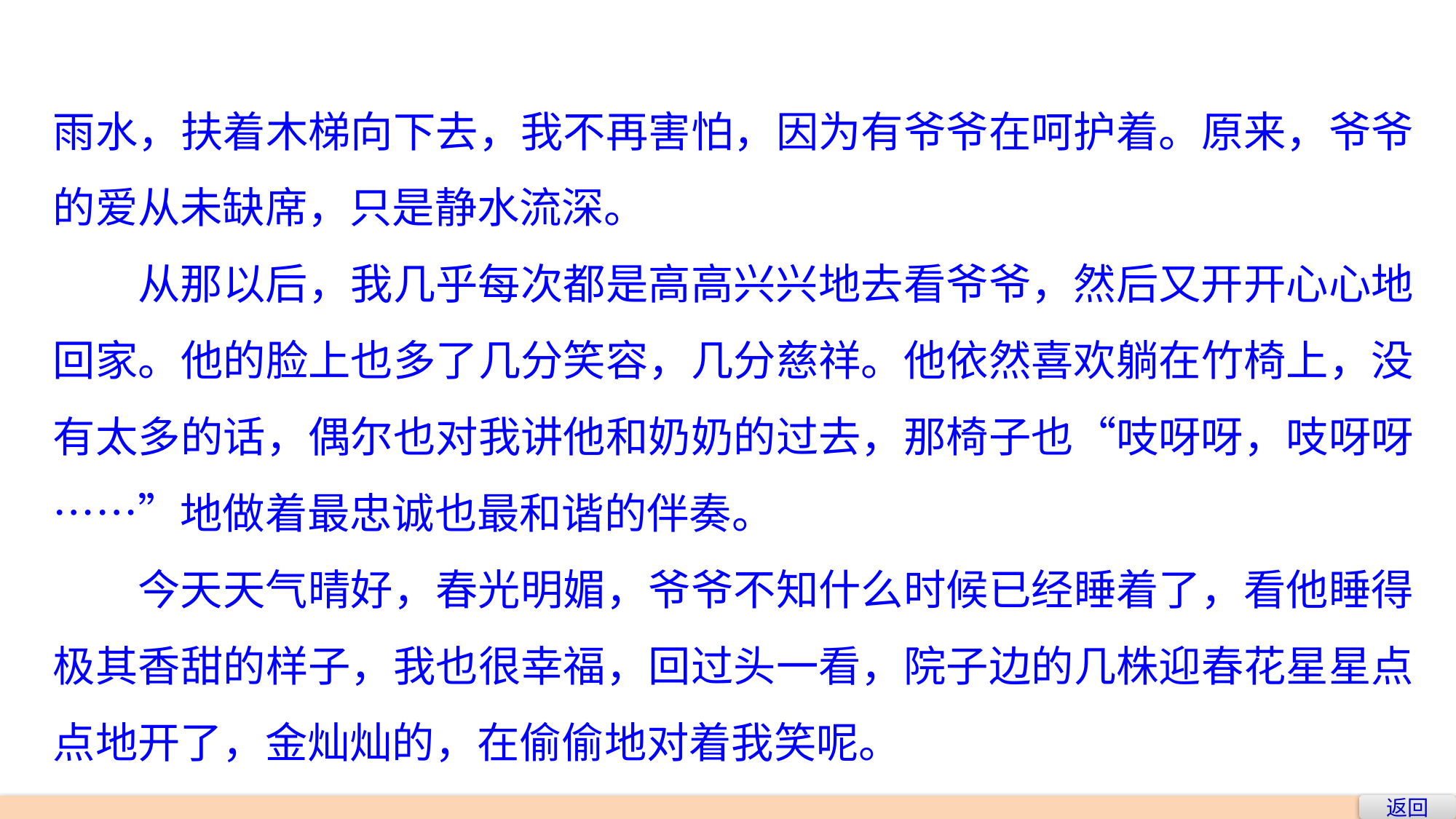

雨水，扶着木梯向下去，我不再害怕，因为有爷爷在呵护着。原来，爷爷的爱从未缺席，只是静水流深。
从那以后，我几乎每次都是高高兴兴地去看爷爷，然后又开开心心地回家。他的脸上也多了几分笑容，几分慈祥。他依然喜欢躺在竹椅上，没有太多的话，偶尔也对我讲他和奶奶的过去，那椅子也“吱呀呀，吱呀呀……”地做着最忠诚也最和谐的伴奏。
今天天气晴好，春光明媚，爷爷不知什么时候已经睡着了，看他睡得极其香甜的样子，我也很幸福，回过头一看，院子边的几株迎春花星星点点地开了，金灿灿的，在偷偷地对着我笑呢。
返回